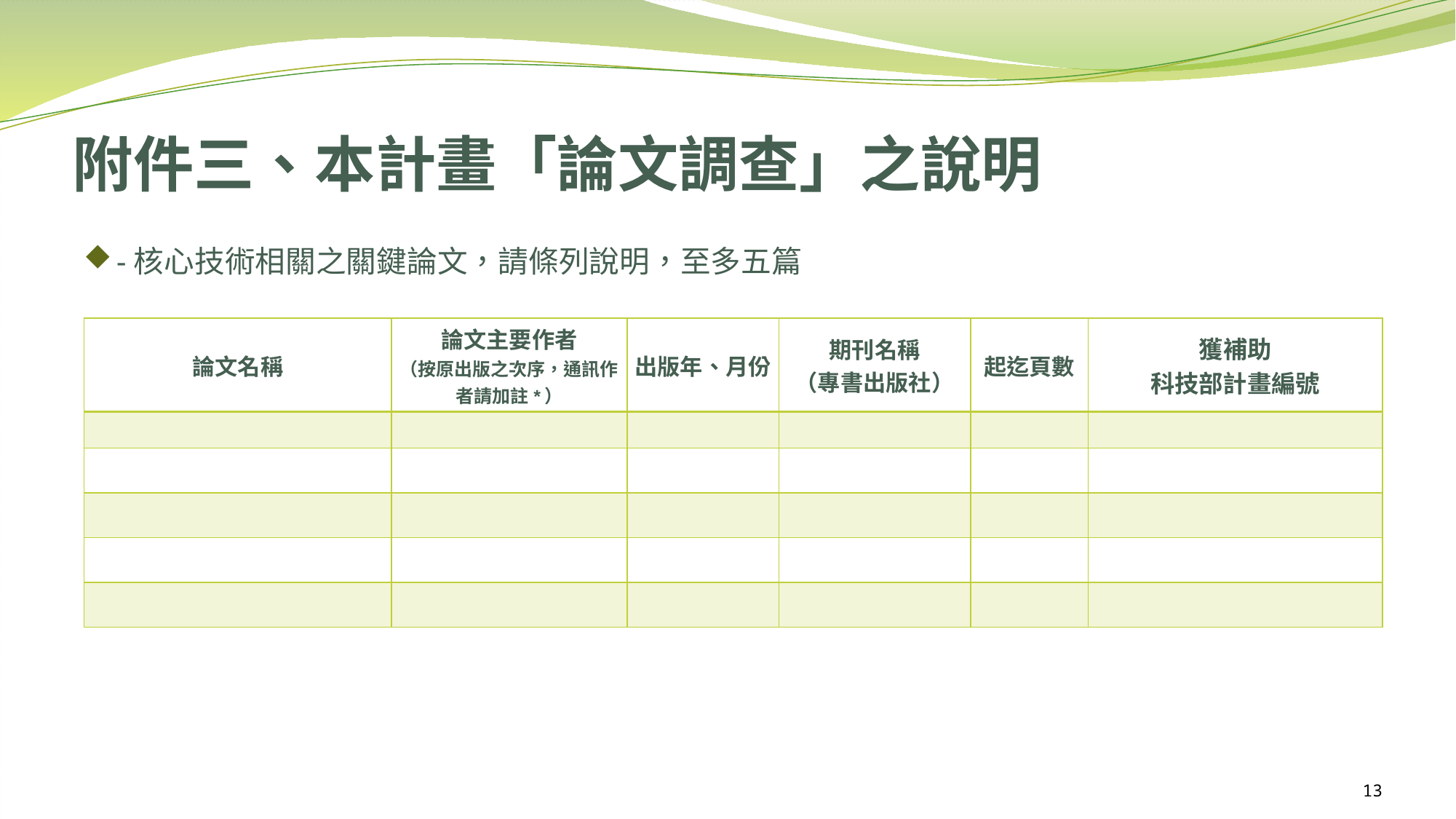

# 附件三、本計畫「論文調查」之說明
-核心技術相關之關鍵論文，請條列說明，至多五篇
| 論文名稱 | 論文主要作者 （按原出版之次序，通訊作者請加註\*） | 出版年、月份 | 期刊名稱 （專書出版社） | 起迄頁數 | 獲補助 科技部計畫編號 |
| --- | --- | --- | --- | --- | --- |
|  |  |  |  |  |  |
|  |  |  |  |  |  |
|  |  |  |  |  |  |
|  |  |  |  |  |  |
|  |  |  |  |  |  |
13